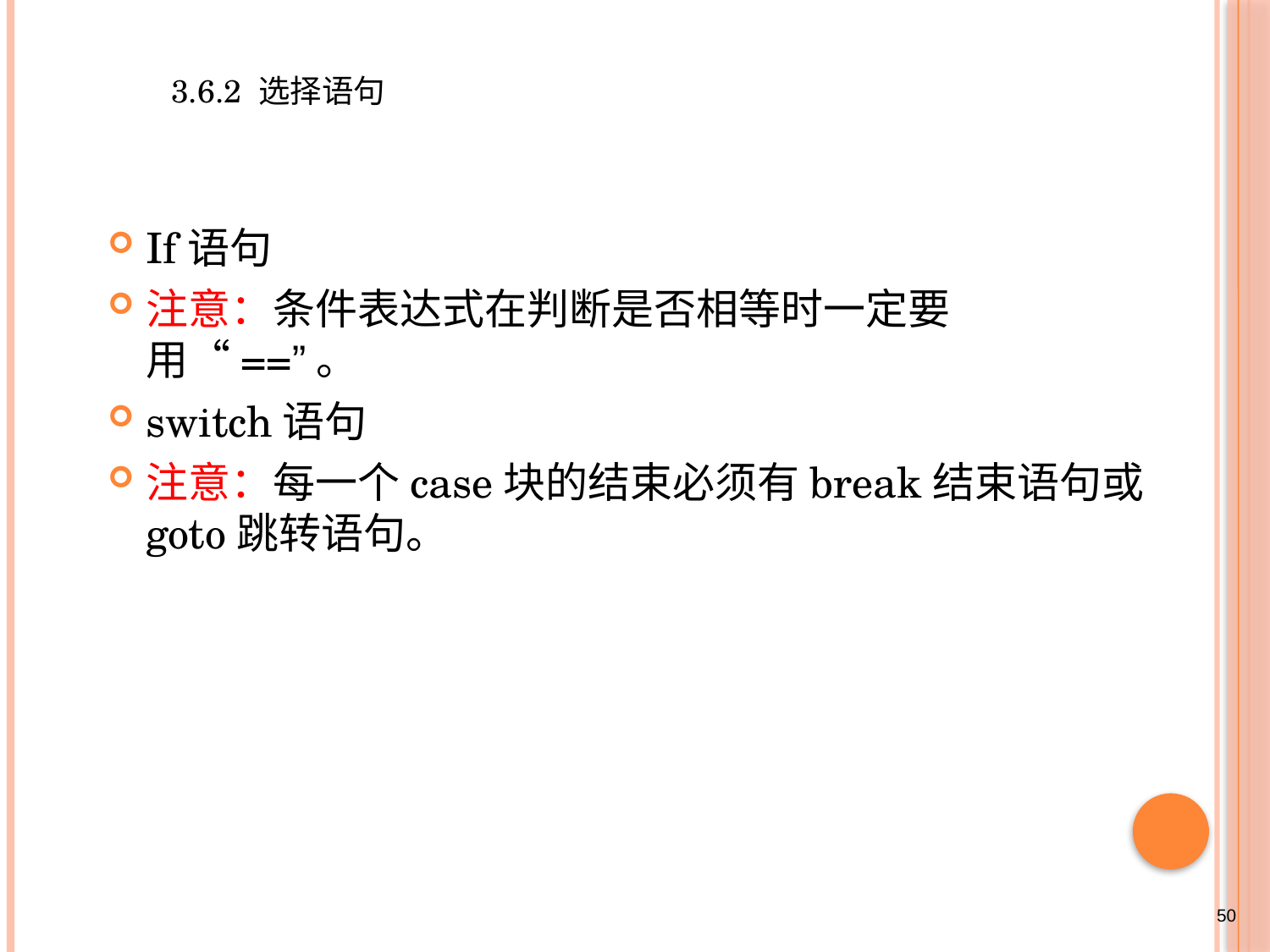

3.6.2 选择语句
If语句
注意：条件表达式在判断是否相等时一定要用“==”。
switch语句
注意：每一个case块的结束必须有break结束语句或goto跳转语句。
50